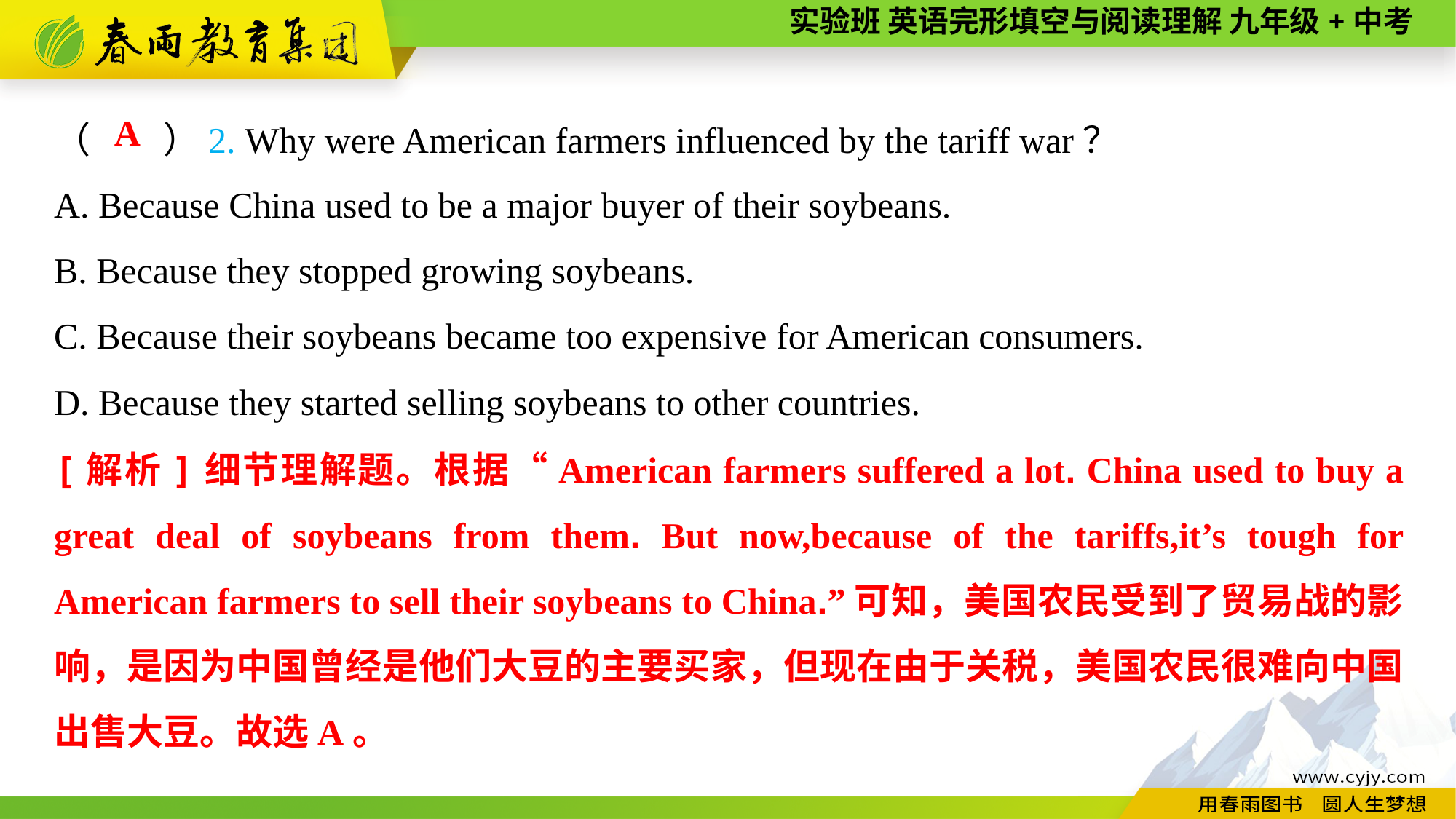

（　　）2. Why were American farmers influenced by the tariff war？
A. Because China used to be a major buyer of their soybeans.
B. Because they stopped growing soybeans.
C. Because their soybeans became too expensive for American consumers.
D. Because they started selling soybeans to other countries.
A
[解析]细节理解题。根据“American farmers suffered a lot. China used to buy a great deal of soybeans from them. But now,because of the tariffs,it’s tough for American farmers to sell their soybeans to China.”可知，美国农民受到了贸易战的影响，是因为中国曾经是他们大豆的主要买家，但现在由于关税，美国农民很难向中国出售大豆。故选A。